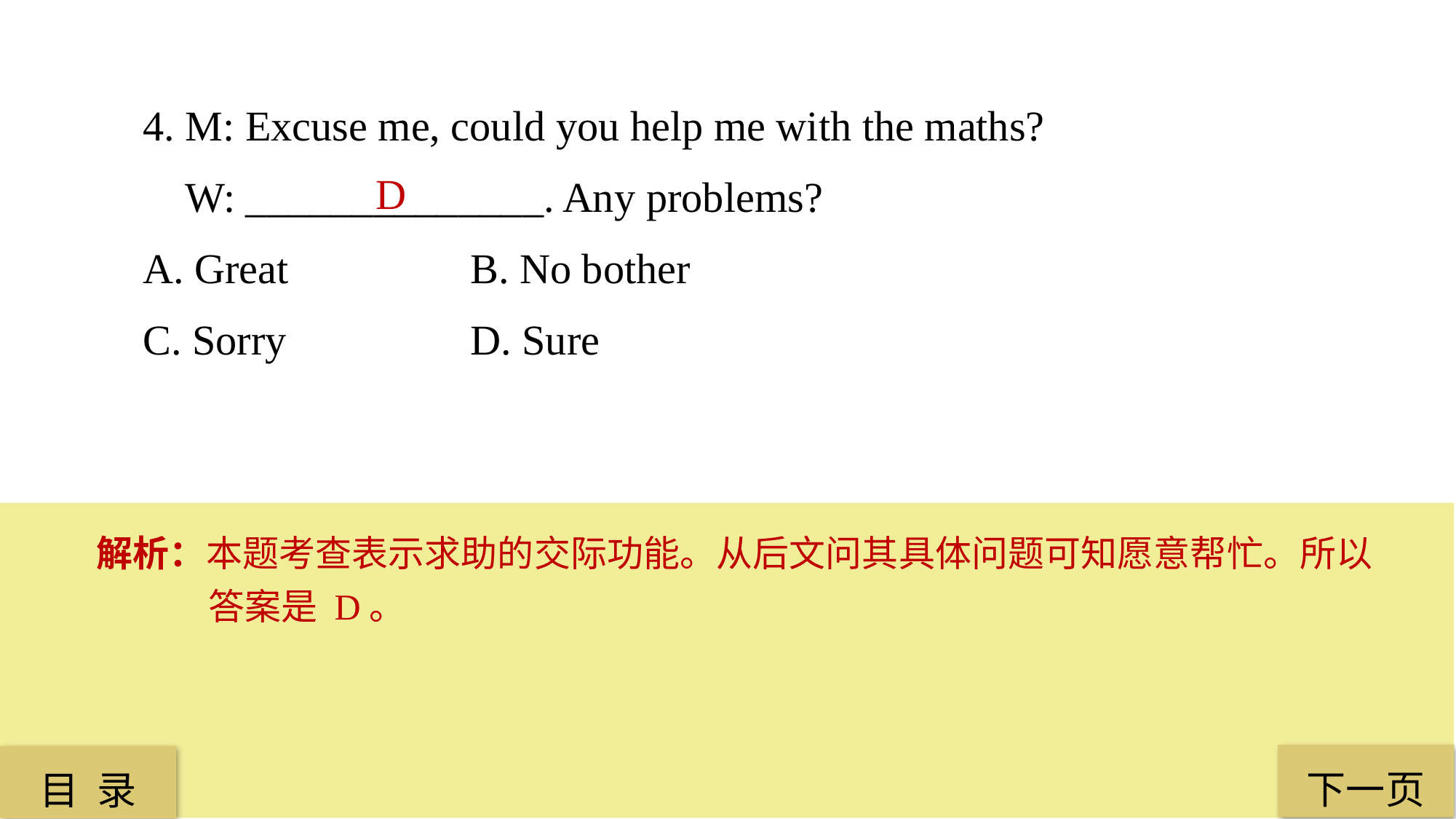

4. M: Excuse me, could you help me with the maths?
    W: ______________. Any problems?
A. Great 		B. No bother
C. Sorry 		D. Sure
D
解析：本题考查表示求助的交际功能。从后文问其具体问题可知愿意帮忙。所以答案是 D。